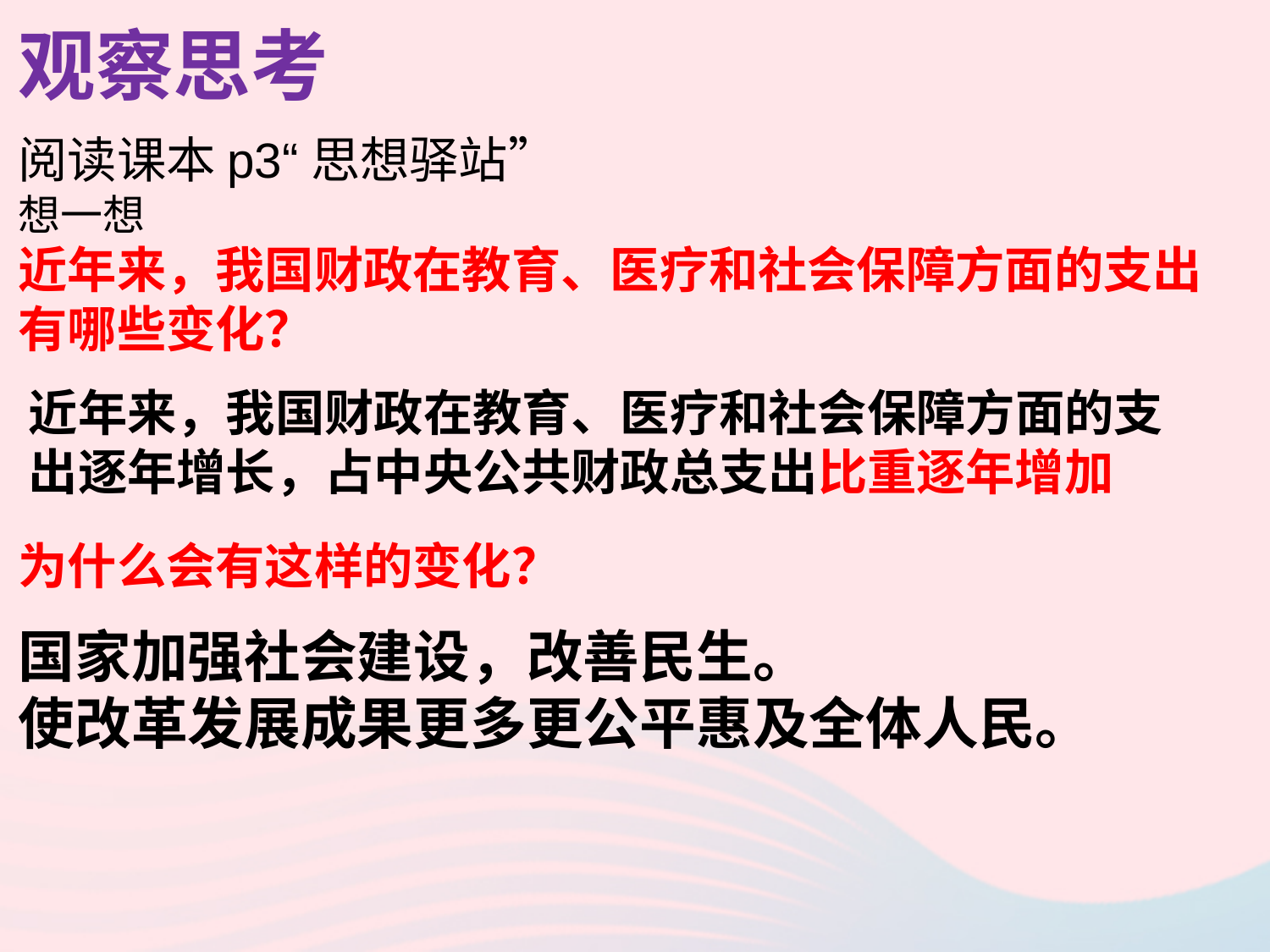

观察思考
阅读课本p3“思想驿站”
想一想
近年来，我国财政在教育、医疗和社会保障方面的支出有哪些变化？

为什么会有这样的变化？

近年来，我国财政在教育、医疗和社会保障方面的支出逐年增长，占中央公共财政总支出比重逐年增加
国家加强社会建设，改善民生。
使改革发展成果更多更公平惠及全体人民。